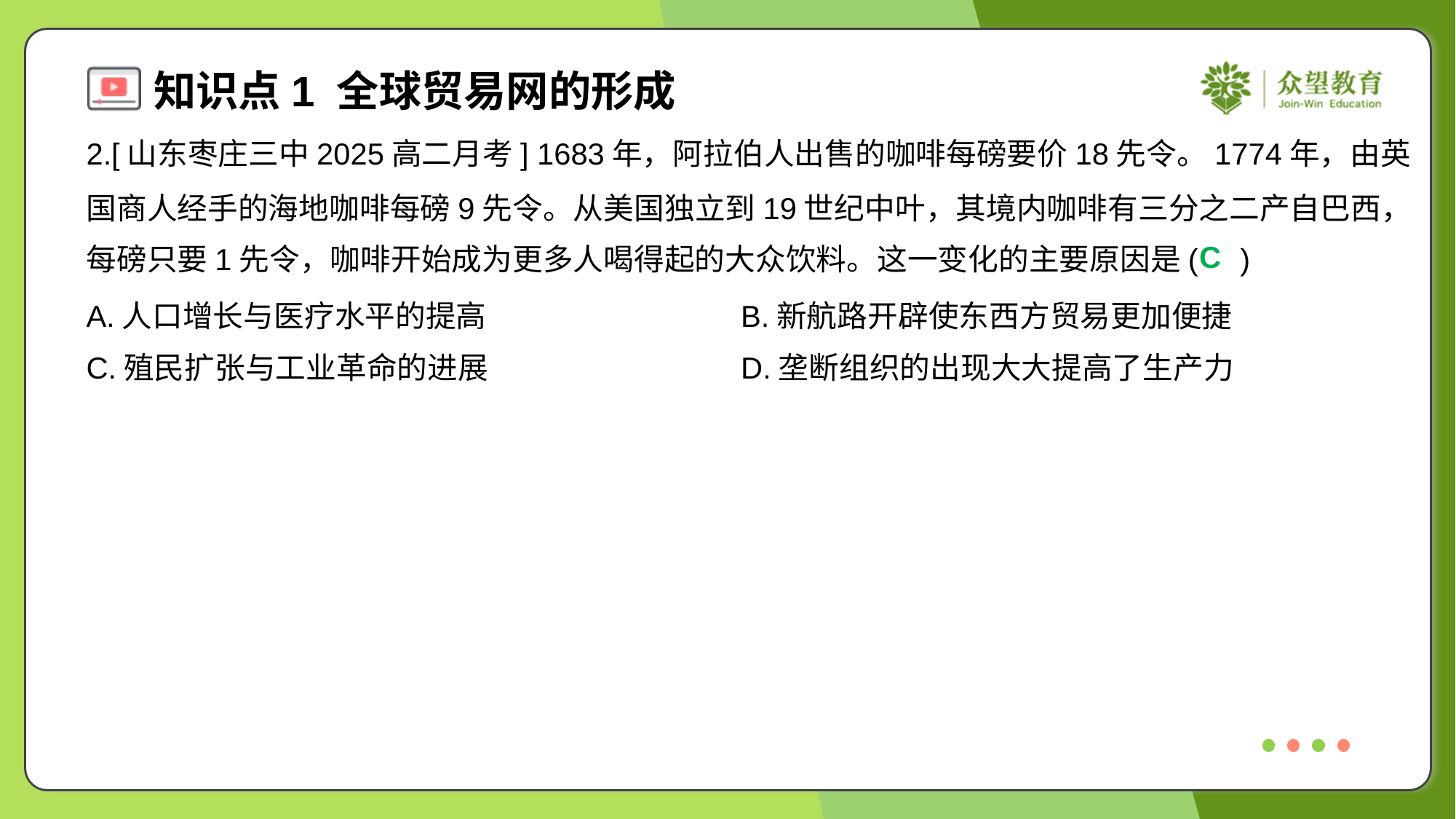

2.[山东枣庄三中2025高二月考] 1683年，阿拉伯人出售的咖啡每磅要价18先令。1774年，由英
国商人经手的海地咖啡每磅9先令。从美国独立到19世纪中叶，其境内咖啡有三分之二产自巴西，
每磅只要1先令，咖啡开始成为更多人喝得起的大众饮料。这一变化的主要原因是(     )
C
A.人口增长与医疗水平的提高	B.新航路开辟使东西方贸易更加便捷
C.殖民扩张与工业革命的进展	D.垄断组织的出现大大提高了生产力